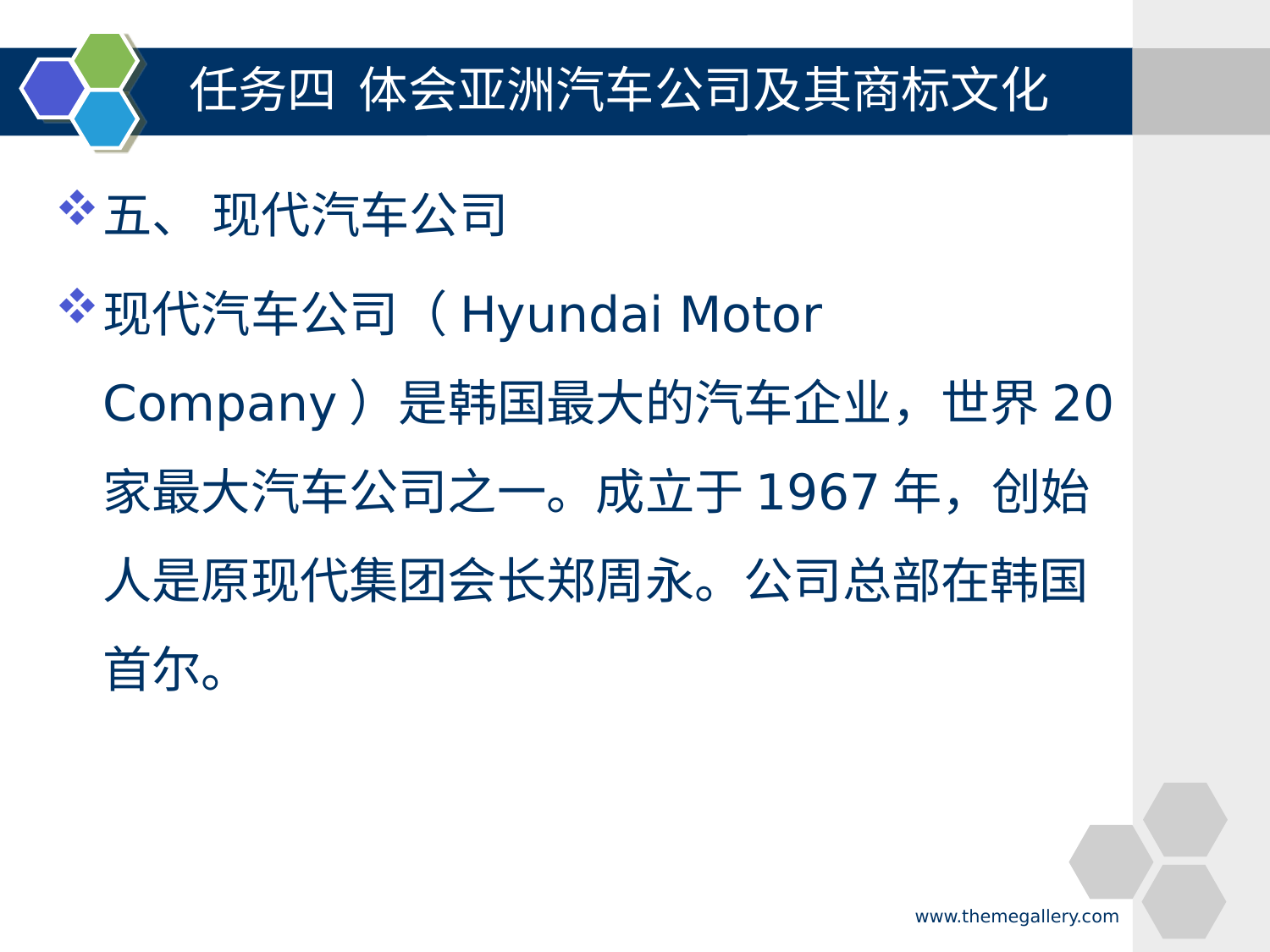

任务四  体会亚洲汽车公司及其商标文化
#
五、 现代汽车公司
现代汽车公司（Hyundai Motor Company）是韩国最大的汽车企业，世界20家最大汽车公司之一。成立于1967年，创始人是原现代集团会长郑周永。公司总部在韩国首尔。
www.themegallery.com